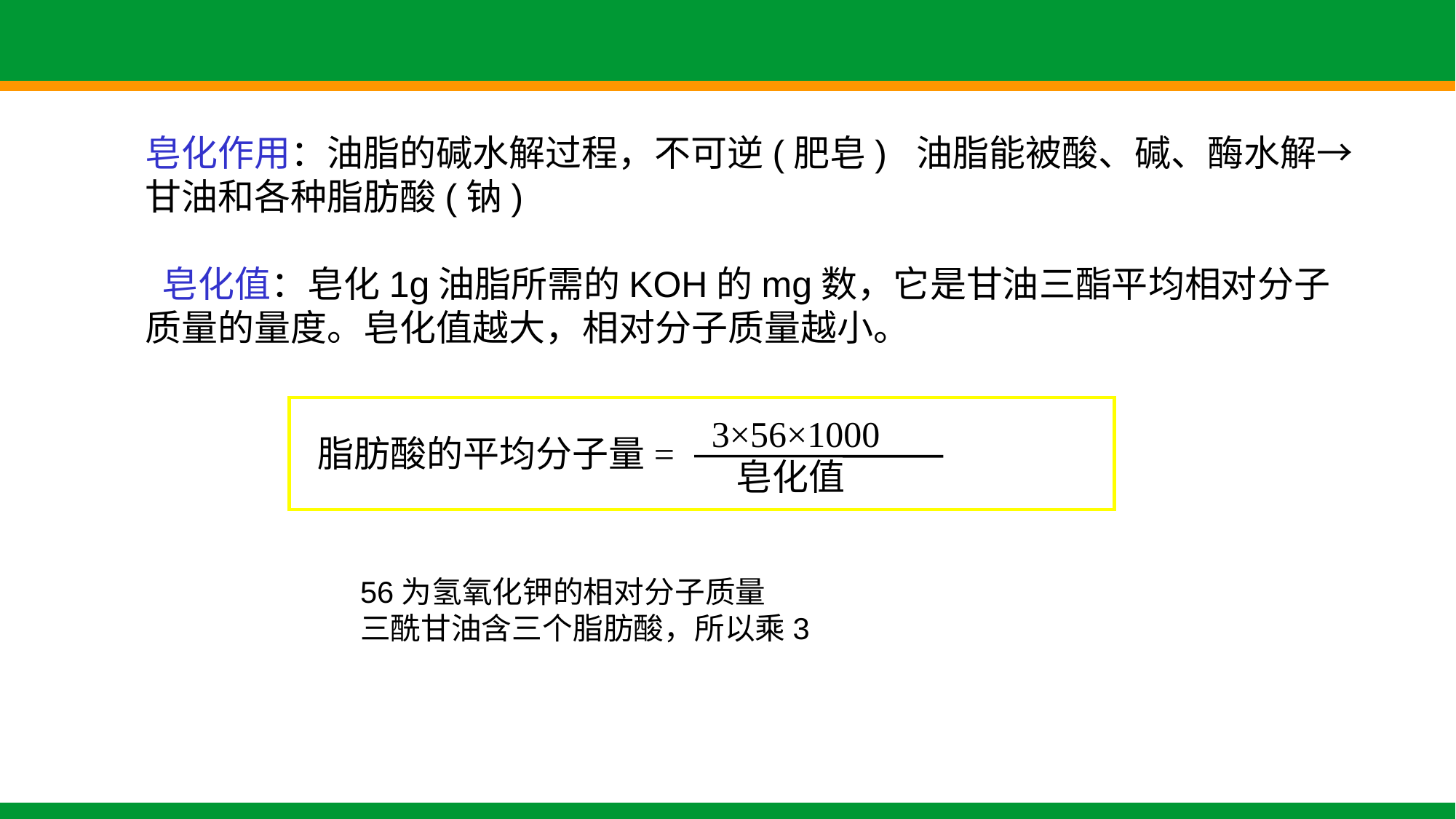

皂化作用：油脂的碱水解过程，不可逆(肥皂)  油脂能被酸、碱、酶水解→甘油和各种脂肪酸(钠)

 皂化值：皂化1g油脂所需的KOH的mg数，它是甘油三酯平均相对分子质量的量度。皂化值越大，相对分子质量越小。

3×56×1000
脂肪酸的平均分子量=
 皂化值

56为氢氧化钾的相对分子质量
三酰甘油含三个脂肪酸，所以乘3